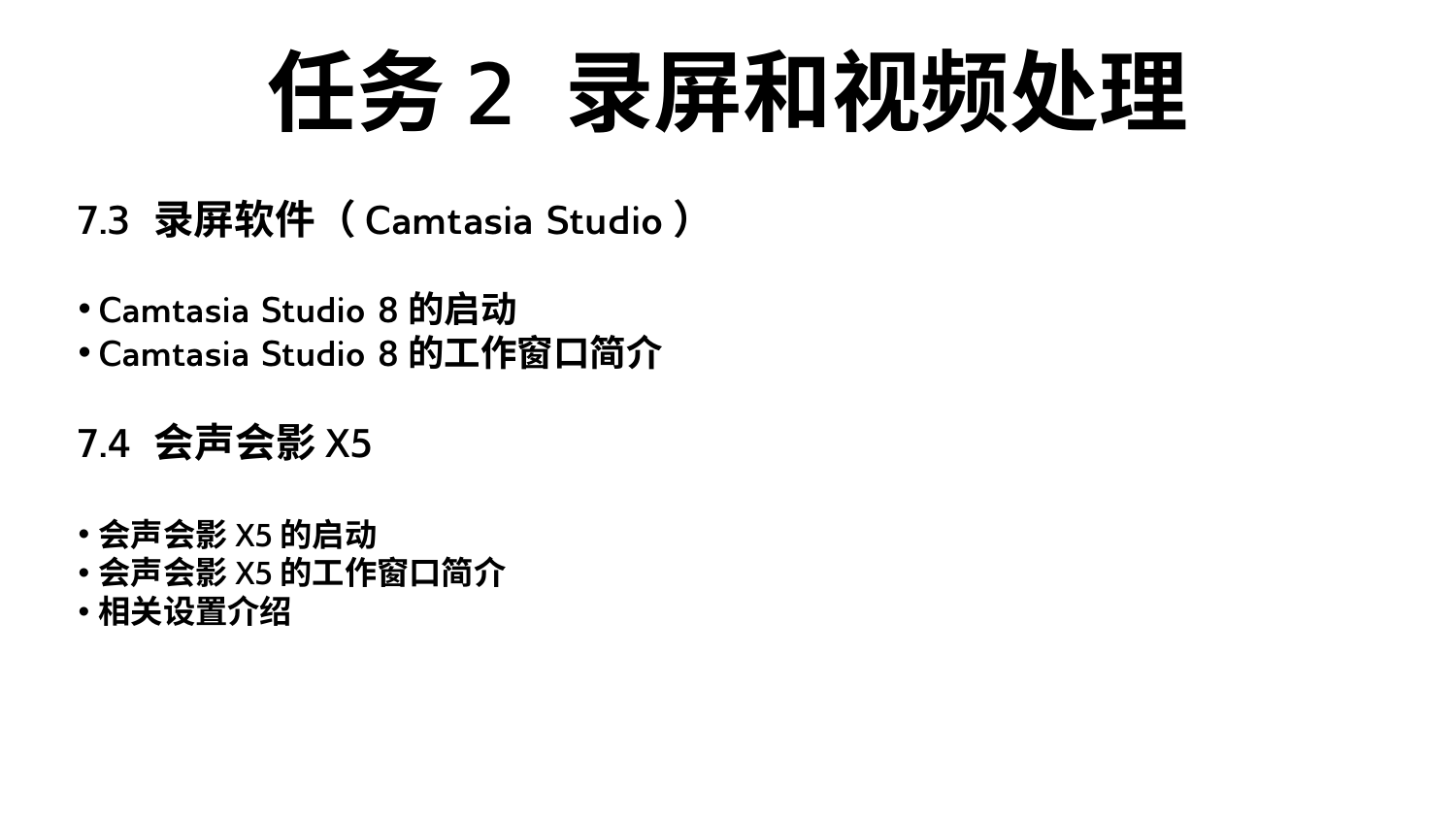

# 任务2 录屏和视频处理
7.3 录屏软件（Camtasia Studio）

Camtasia Studio 8的启动
Camtasia Studio 8的工作窗口简介

7.4 会声会影X5

会声会影X5的启动
会声会影X5的工作窗口简介
相关设置介绍